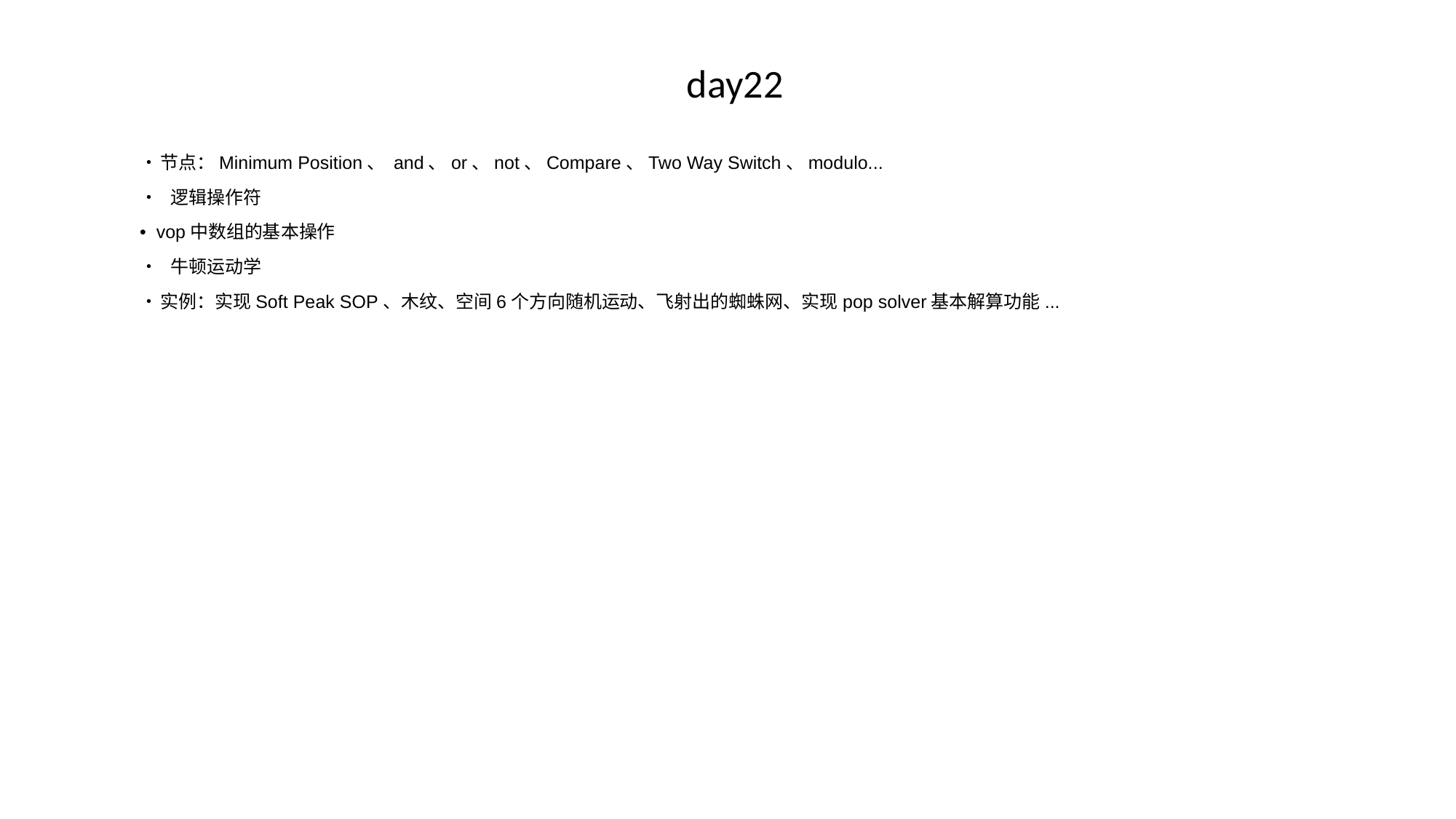

# day22
•	节点：Minimum Position、 and、or、not、Compare、Two Way Switch、modulo...
•  逻辑操作符
•  vop中数组的基本操作
•  牛顿运动学
•	实例：实现Soft Peak SOP、木纹、空间6个方向随机运动、飞射出的蜘蛛网、实现pop solver基本解算功能...